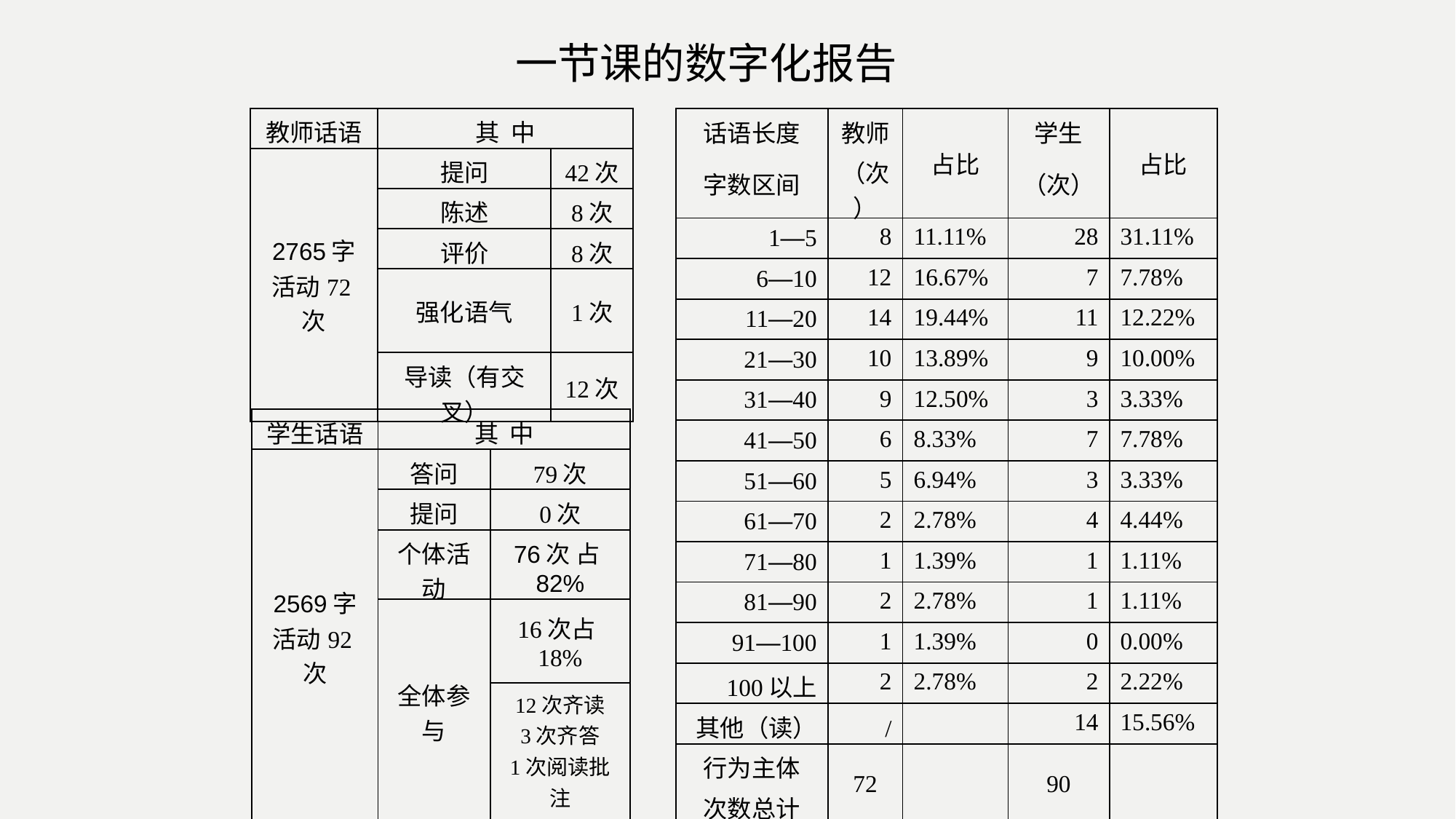

一节课的数字化报告
| 教师话语 | 其 中 |  |
| --- | --- | --- |
| 2765字 活动72次 | 提问 | 42次 |
|  | 陈述 | 8次 |
|  | 评价 | 8次 |
|  | 强化语气 | 1次 |
|  | 导读（有交叉） | 12次 |
| 话语长度 | 教师 | 占比 | 学生 | 占比 |
| --- | --- | --- | --- | --- |
| 字数区间 | （次） |  | （次） |  |
| 1—5 | 8 | 11.11% | 28 | 31.11% |
| 6—10 | 12 | 16.67% | 7 | 7.78% |
| 11—20 | 14 | 19.44% | 11 | 12.22% |
| 21—30 | 10 | 13.89% | 9 | 10.00% |
| 31—40 | 9 | 12.50% | 3 | 3.33% |
| 41—50 | 6 | 8.33% | 7 | 7.78% |
| 51—60 | 5 | 6.94% | 3 | 3.33% |
| 61—70 | 2 | 2.78% | 4 | 4.44% |
| 71—80 | 1 | 1.39% | 1 | 1.11% |
| 81—90 | 2 | 2.78% | 1 | 1.11% |
| 91—100 | 1 | 1.39% | 0 | 0.00% |
| 100以上 | 2 | 2.78% | 2 | 2.22% |
| 其他（读） | / |  | 14 | 15.56% |
| 行为主体 | 72 |  | 90 |  |
| 次数总计 |  |  |  |  |
| 学生话语 | 其 中 |  |
| --- | --- | --- |
| 2569字 活动92次 | 答问 | 79次 |
|  | 提问 | 0次 |
|  | 个体活动 | 76次 占82% |
|  | 全体参与 | 16次占18% |
|  |  | 12次齐读 3次齐答 1次阅读批注 |